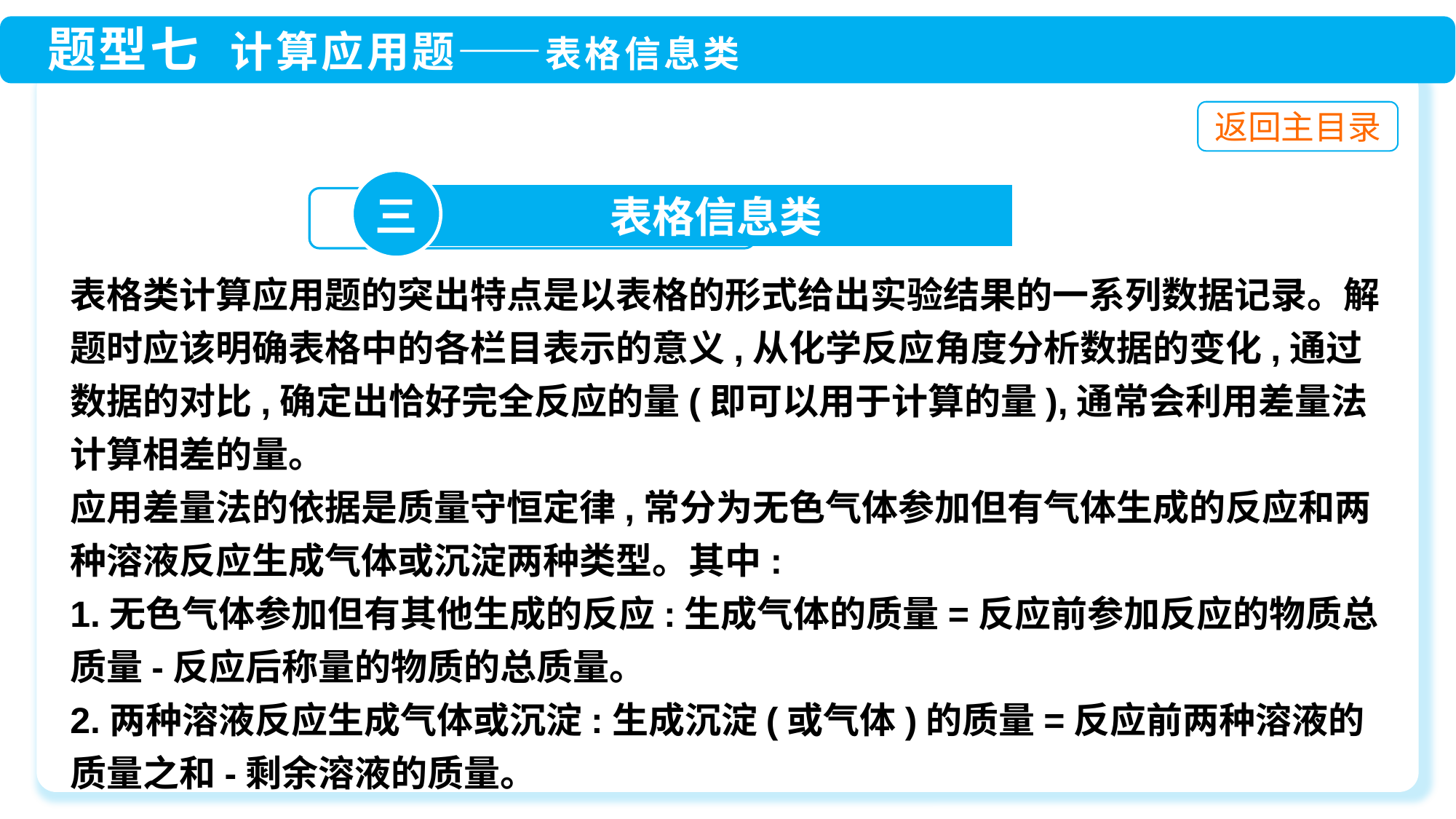

表格类计算应用题的突出特点是以表格的形式给出实验结果的一系列数据记录。解题时应该明确表格中的各栏目表示的意义,从化学反应角度分析数据的变化,通过数据的对比,确定出恰好完全反应的量(即可以用于计算的量),通常会利用差量法计算相差的量。
应用差量法的依据是质量守恒定律,常分为无色气体参加但有气体生成的反应和两种溶液反应生成气体或沉淀两种类型。其中:
1.无色气体参加但有其他生成的反应:生成气体的质量=反应前参加反应的物质总质量-反应后称量的物质的总质量。
2.两种溶液反应生成气体或沉淀:生成沉淀(或气体)的质量=反应前两种溶液的质量之和-剩余溶液的质量。